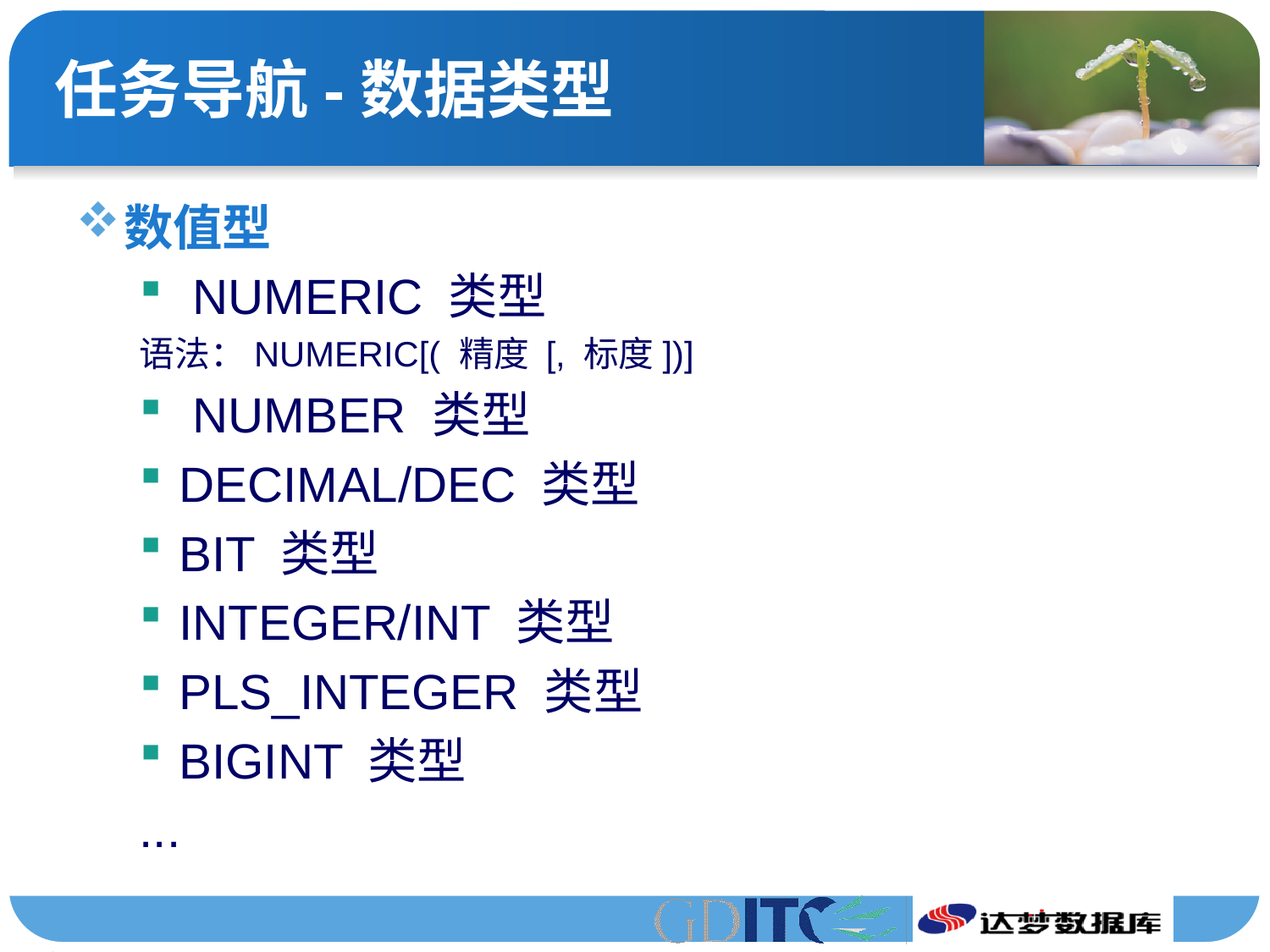

# 任务导航-数据类型
数值型
 NUMERIC 类型
语法：NUMERIC[( 精度 [, 标度])]
 NUMBER 类型
DECIMAL/DEC 类型
BIT 类型
INTEGER/INT 类型
PLS_INTEGER 类型
BIGINT 类型
...